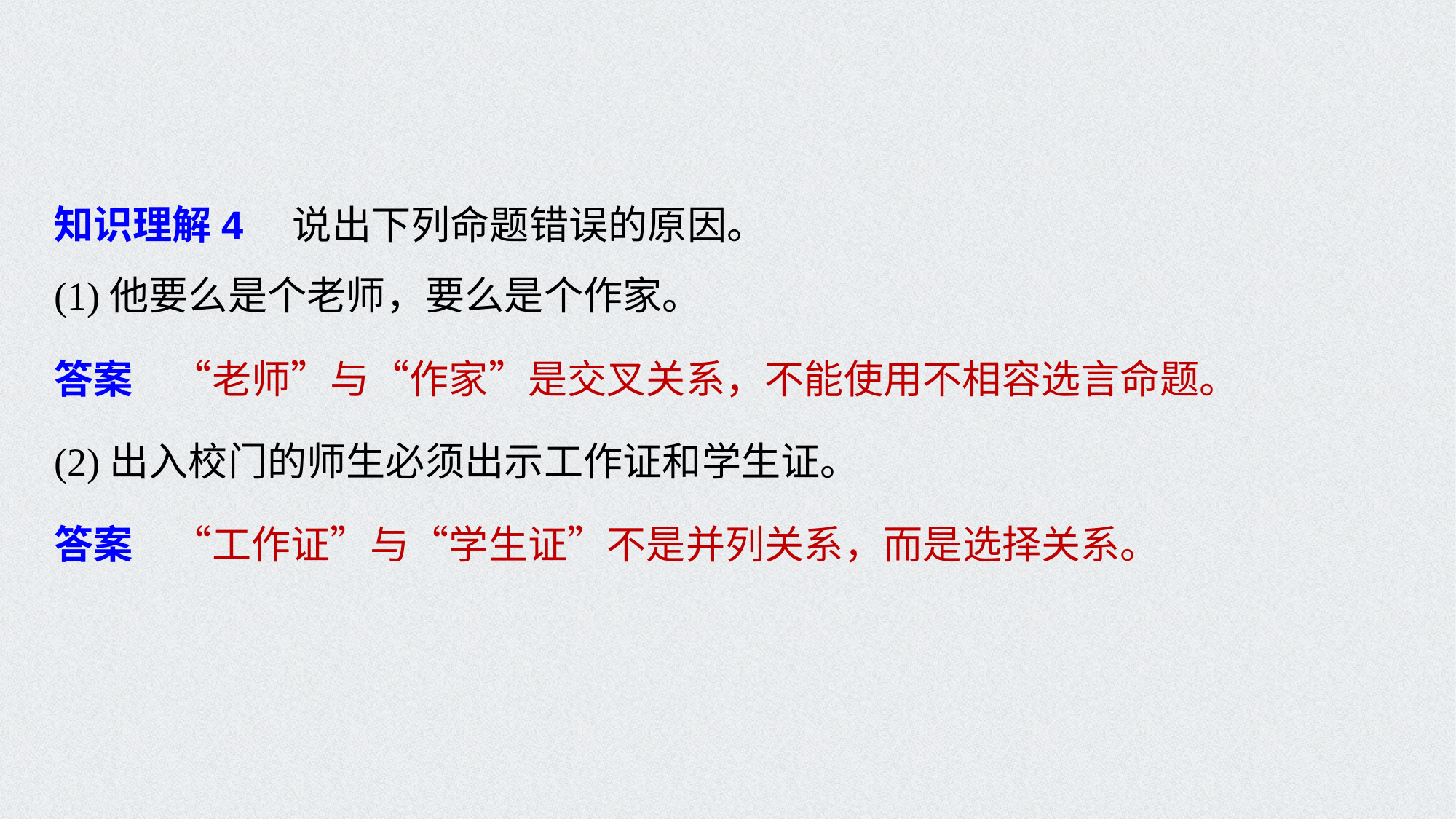

知识理解4　说出下列命题错误的原因。
(1)他要么是个老师，要么是个作家。
答案　“老师”与“作家”是交叉关系，不能使用不相容选言命题。
(2)出入校门的师生必须出示工作证和学生证。
答案　“工作证”与“学生证”不是并列关系，而是选择关系。